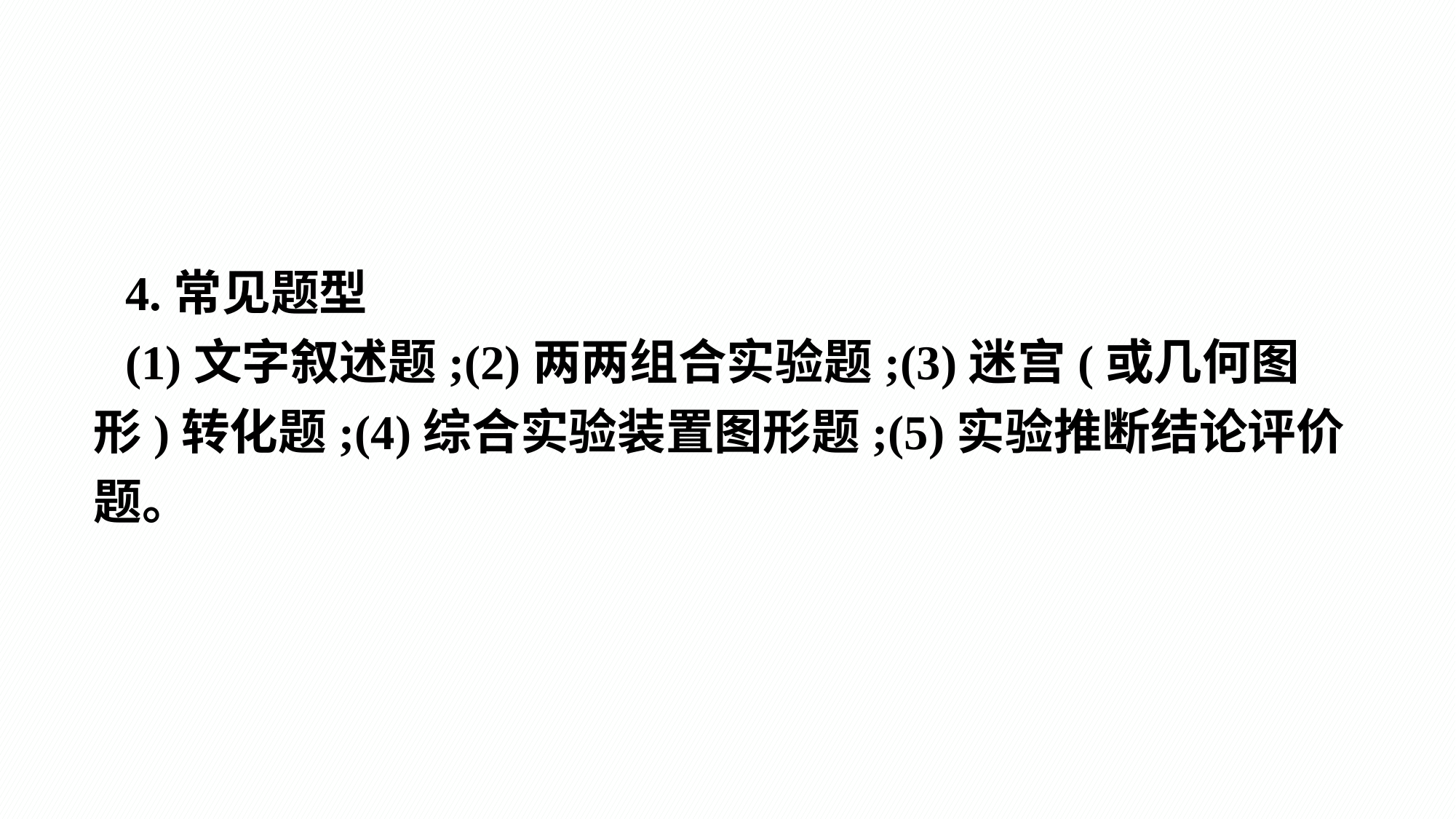

4.常见题型
(1)文字叙述题;(2)两两组合实验题;(3)迷宫(或几何图形)转化题;(4)综合实验装置图形题;(5)实验推断结论评价题。